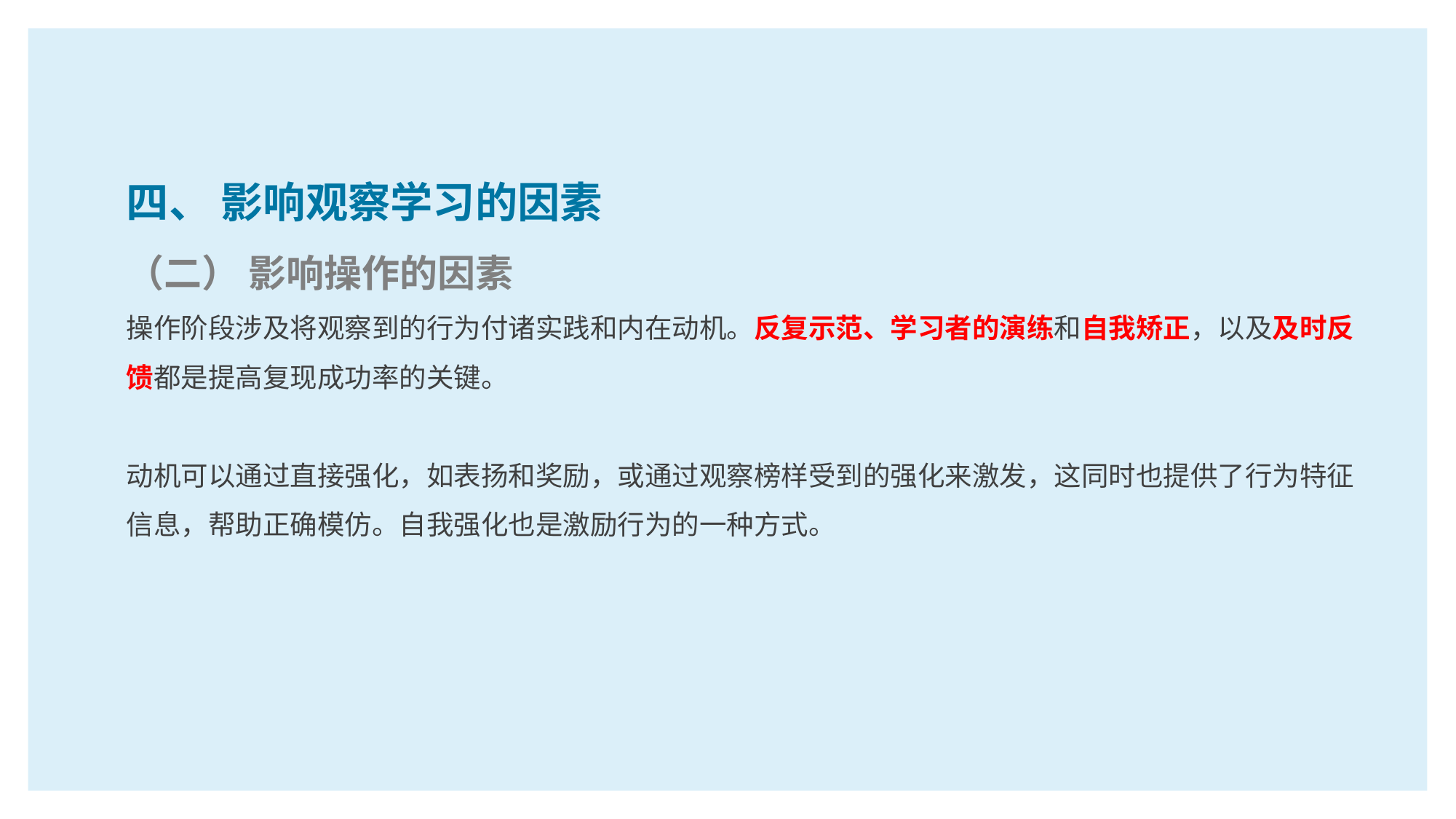

四、 影响观察学习的因素
（二） 影响操作的因素
操作阶段涉及将观察到的行为付诸实践和内在动机。反复示范、学习者的演练和自我矫正，以及及时反馈都是提高复现成功率的关键。

动机可以通过直接强化，如表扬和奖励，或通过观察榜样受到的强化来激发，这同时也提供了行为特征信息，帮助正确模仿。自我强化也是激励行为的一种方式。